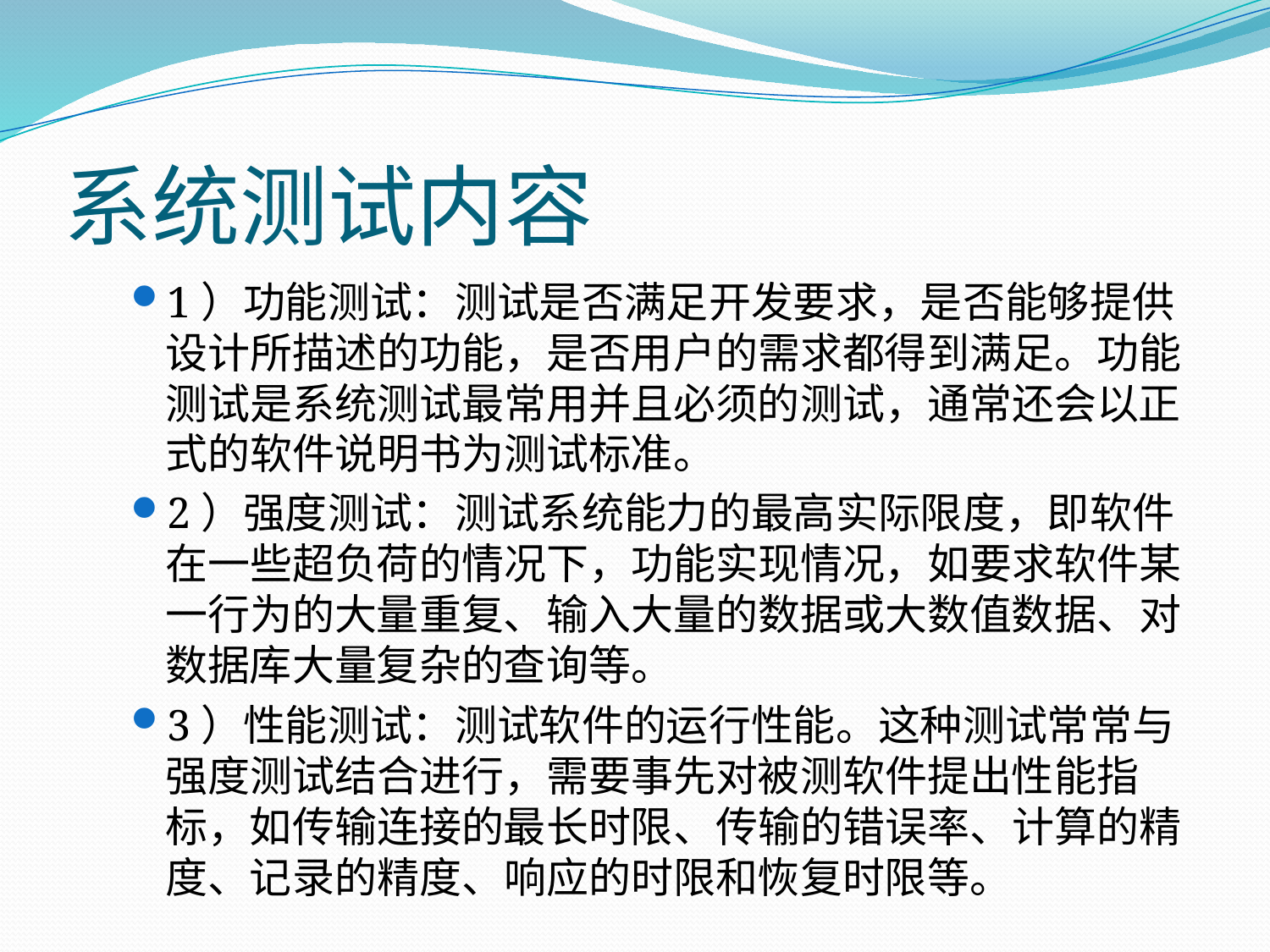

# 系统测试内容
1）功能测试：测试是否满足开发要求，是否能够提供设计所描述的功能，是否用户的需求都得到满足。功能测试是系统测试最常用并且必须的测试，通常还会以正式的软件说明书为测试标准。
2）强度测试：测试系统能力的最高实际限度，即软件在一些超负荷的情况下，功能实现情况，如要求软件某一行为的大量重复、输入大量的数据或大数值数据、对数据库大量复杂的查询等。
3）性能测试：测试软件的运行性能。这种测试常常与强度测试结合进行，需要事先对被测软件提出性能指标，如传输连接的最长时限、传输的错误率、计算的精度、记录的精度、响应的时限和恢复时限等。